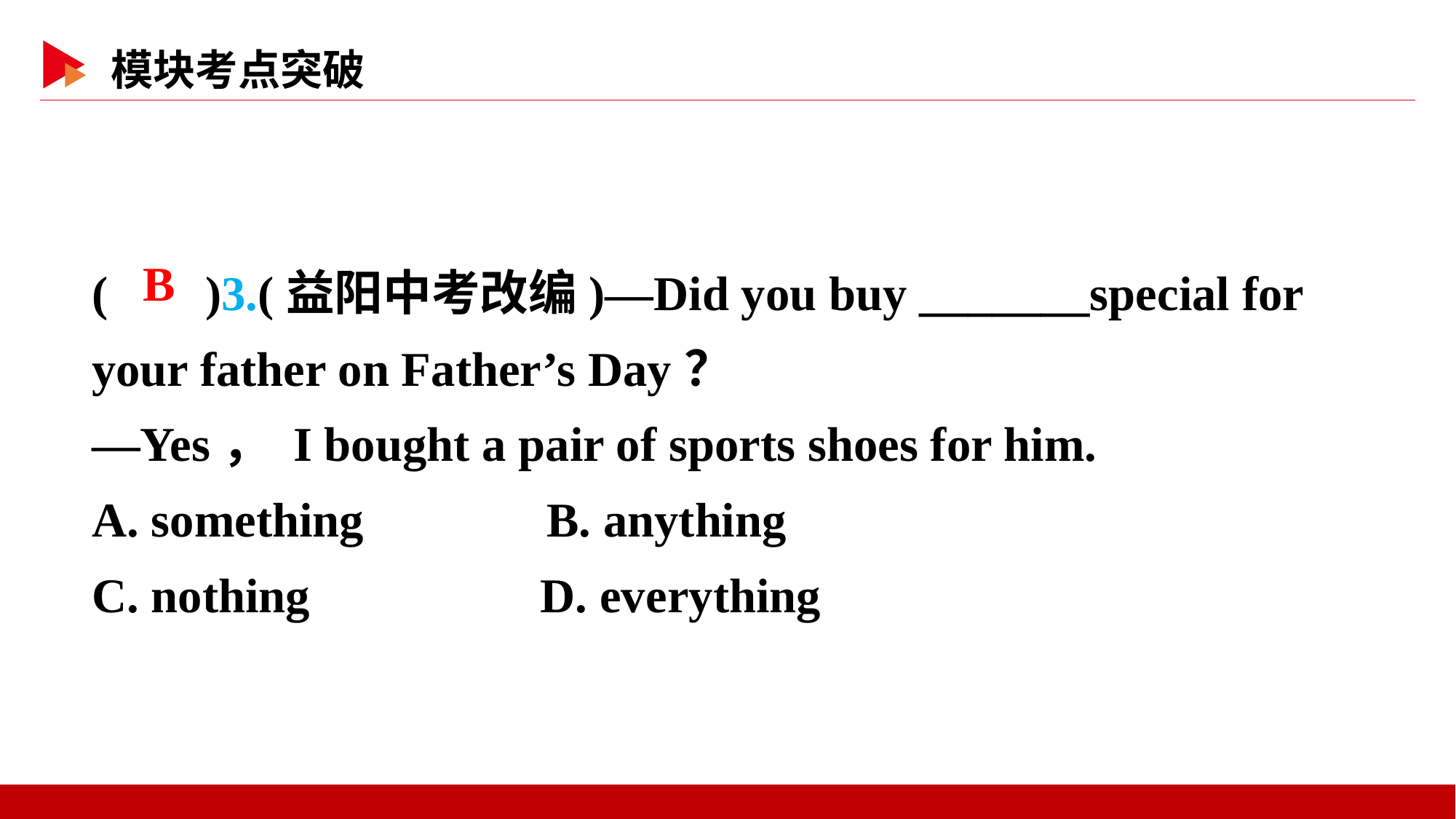

(        )3.(益阳中考改编)—Did you buy _______special for your father on Father’s Day？
—Yes， I bought a pair of sports shoes for him.
A. something               B. anything
C. nothing               	 D. everything
   B